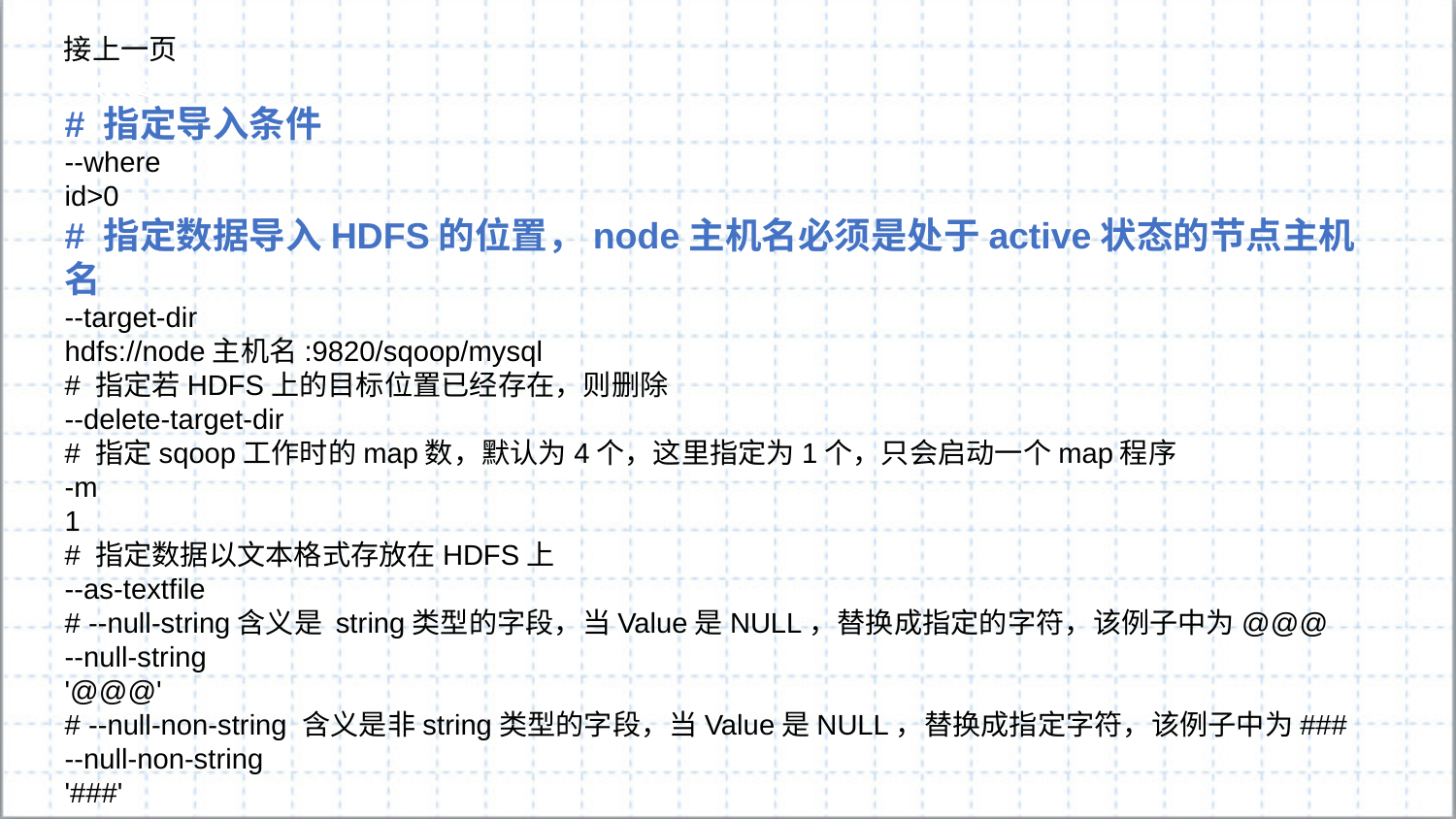

接上一页
# 指定导入条件
--where
id>0
# 指定数据导入HDFS的位置，node主机名必须是处于active状态的节点主机名
--target-dir
hdfs://node主机名:9820/sqoop/mysql
# 指定若HDFS上的目标位置已经存在，则删除
--delete-target-dir
# 指定sqoop工作时的map数，默认为4个，这里指定为1个，只会启动一个map程序
-m
1
# 指定数据以文本格式存放在HDFS上
--as-textfile
# --null-string含义是 string类型的字段，当Value是NULL，替换成指定的字符，该例子中为@@@
--null-string
'@@@'
# --null-non-string 含义是非string类型的字段，当Value是NULL，替换成指定字符，该例子中为###
--null-non-string
'###'